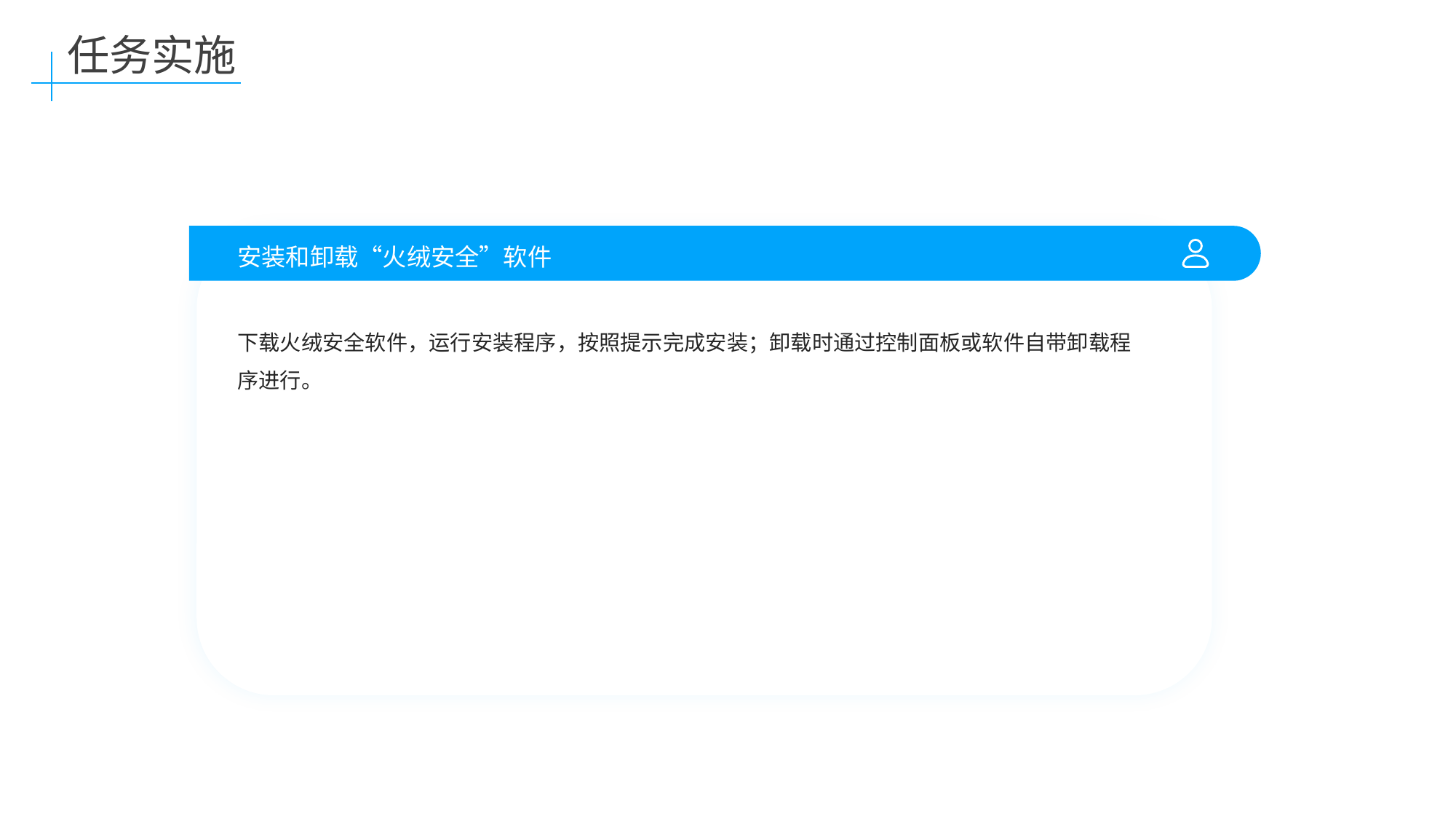

任务实施

安装和卸载“火绒安全”软件

下载火绒安全软件，运行安装程序，按照提示完成安装；卸载时通过控制面板或软件自带卸载程序进行。